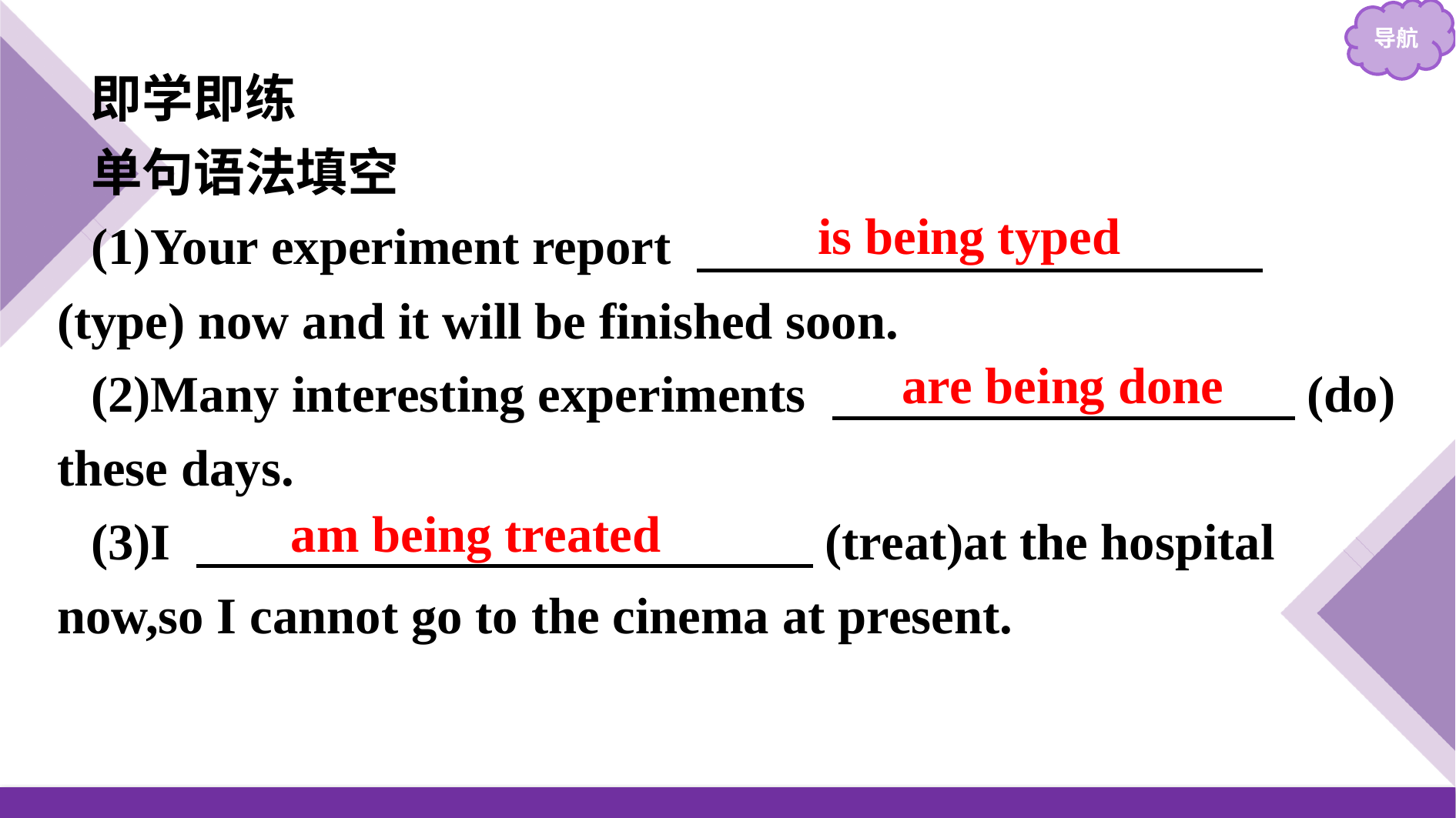

即学即练
单句语法填空
(1)Your experiment report 　　　　　　　　　　　(type) now and it will be finished soon.
(2)Many interesting experiments 　　　　　　　　　(do) these days.
(3)I 　　　　　　　　　　　　(treat)at the hospital now,so I cannot go to the cinema at present.
is being typed
are being done
am being treated